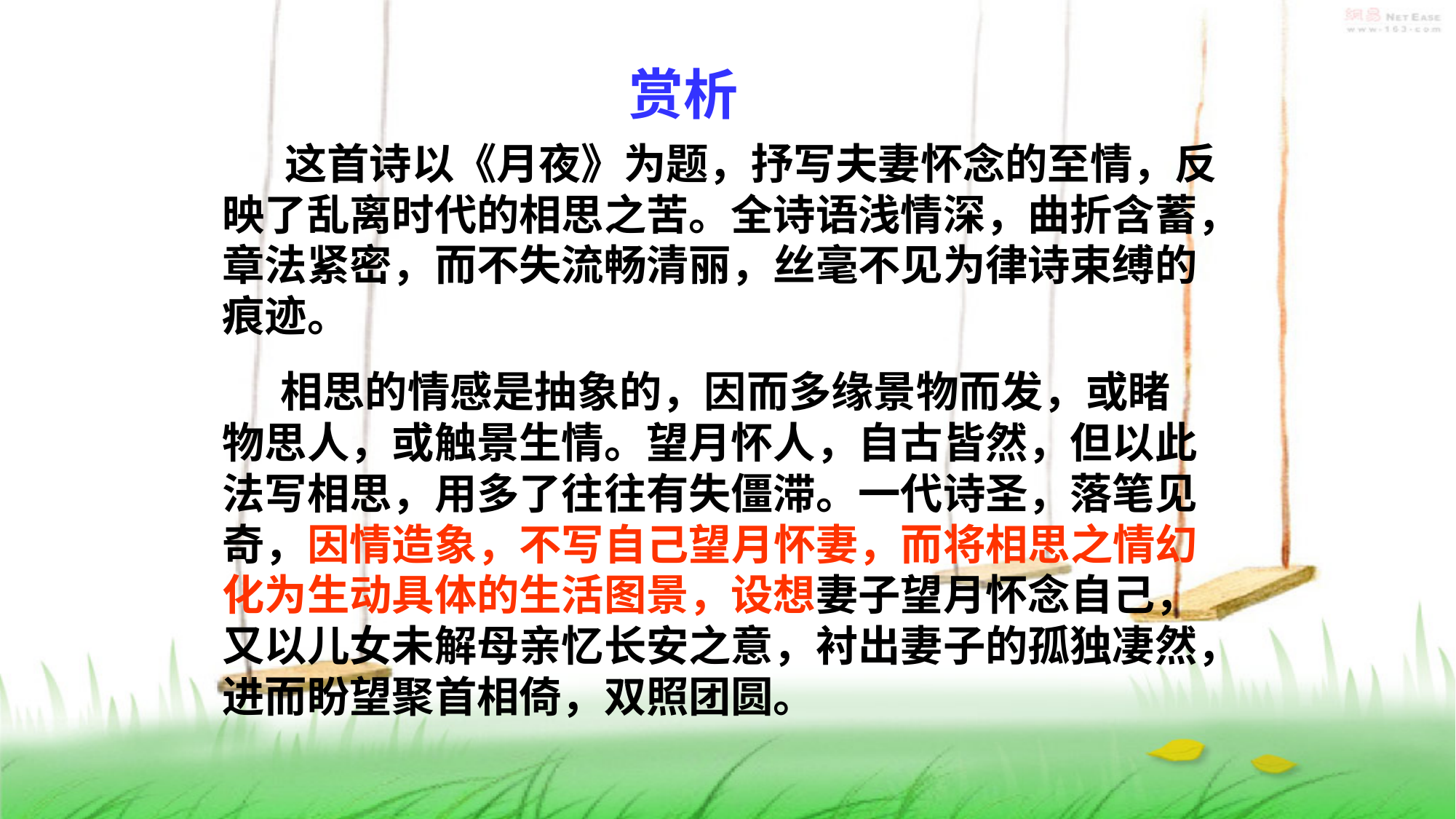

赏析
         这首诗以《月夜》为题，抒写夫妻怀念的至情，反映了乱离时代的相思之苦。全诗语浅情深，曲折含蓄，章法紧密，而不失流畅清丽，丝毫不见为律诗束缚的痕迹。

      相思的情感是抽象的，因而多缘景物而发，或睹物思人，或触景生情。望月怀人，自古皆然，但以此法写相思，用多了往往有失僵滞。一代诗圣，落笔见奇，因情造象，不写自己望月怀妻，而将相思之情幻化为生动具体的生活图景，设想妻子望月怀念自己，又以儿女未解母亲忆长安之意，衬出妻子的孤独凄然，进而盼望聚首相倚，双照团圆。